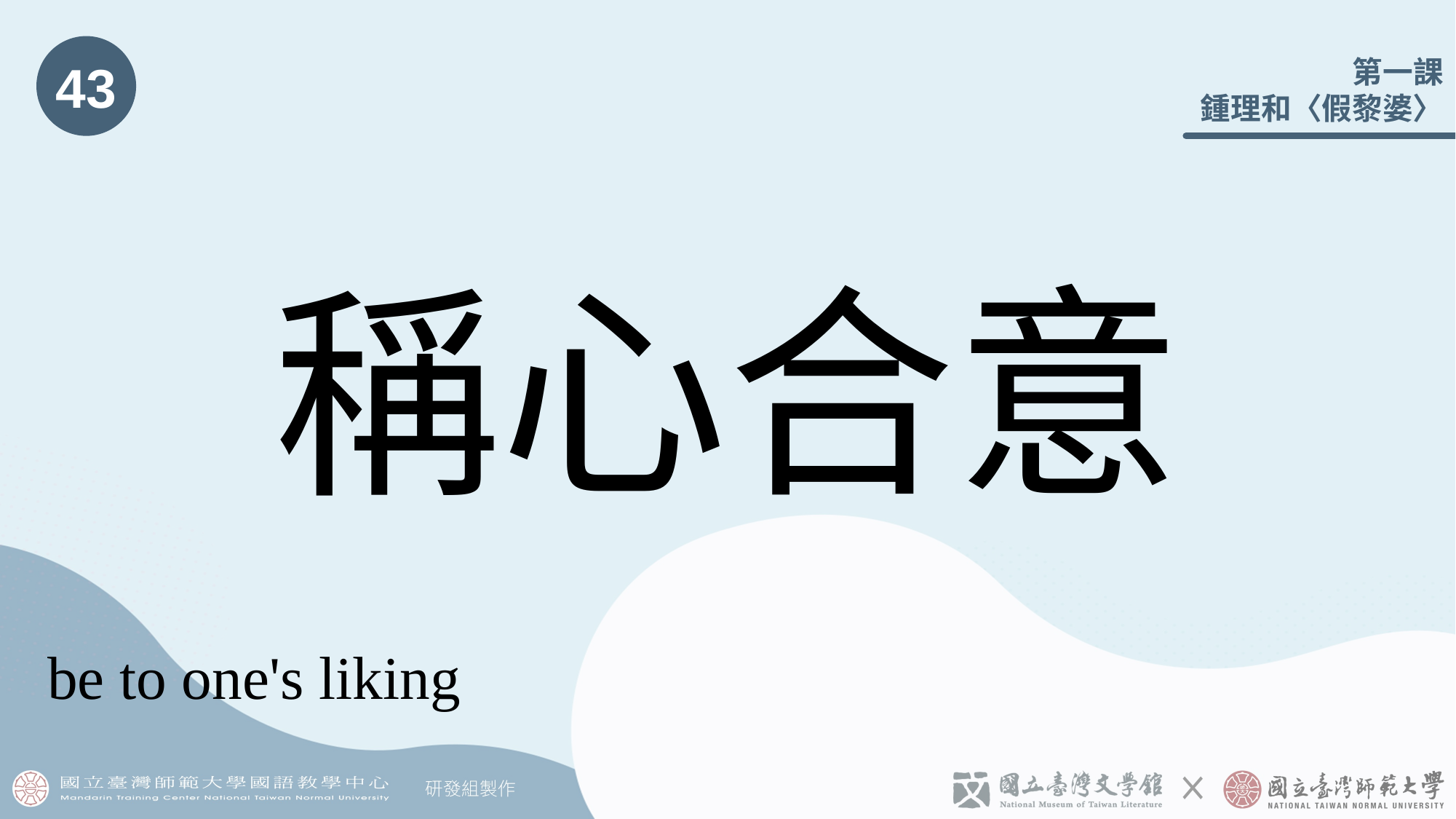

43
# 稱󠇡心合意
be to one's liking